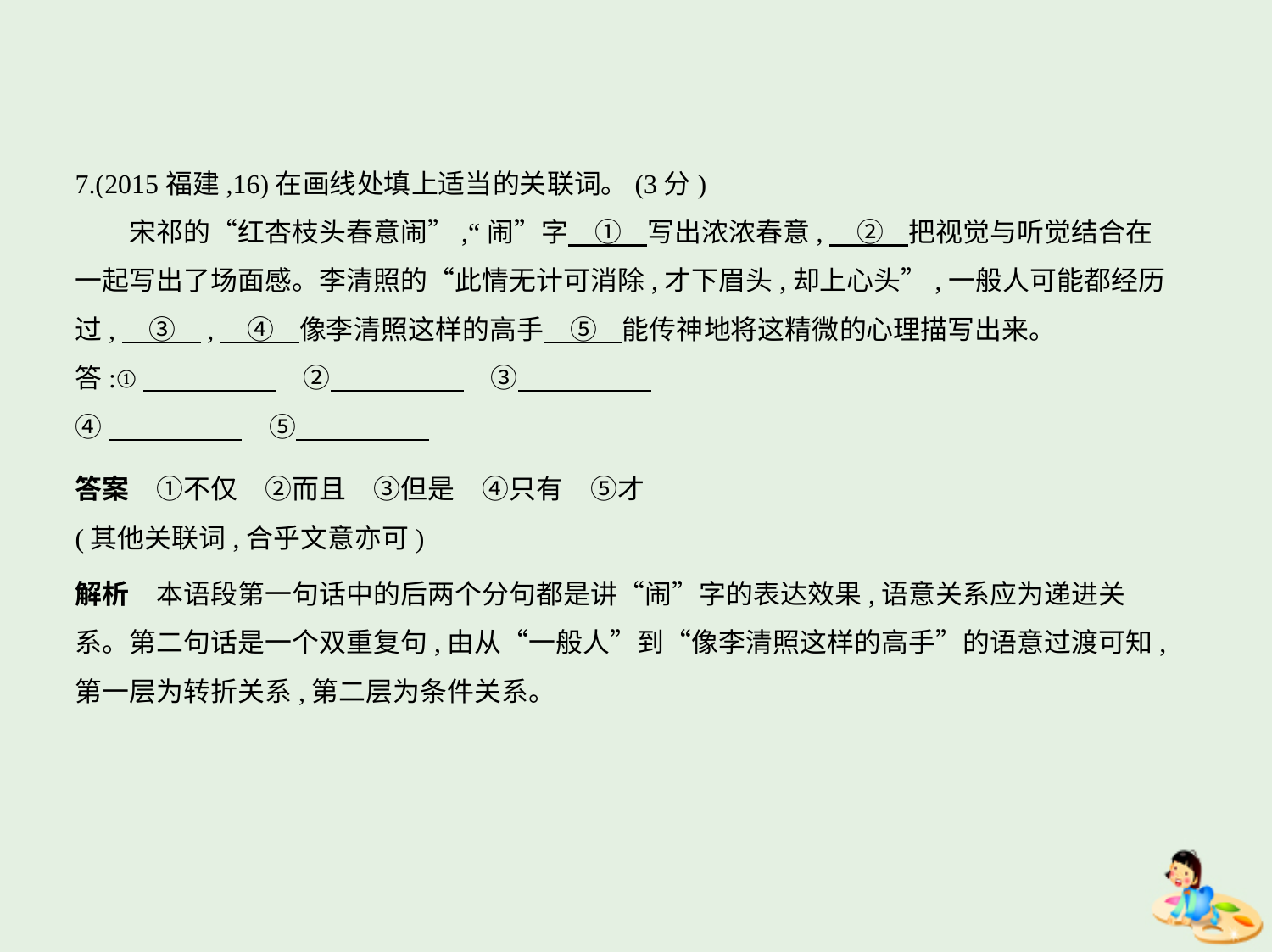

7.(2015福建,16)在画线处填上适当的关联词。(3分)
　　宋祁的“红杏枝头春意闹”,“闹”字　①    写出浓浓春意,　②    把视觉与听觉结合在
一起写出了场面感。李清照的“此情无计可消除,才下眉头,却上心头”,一般人可能都经历
过,　③    ,　④    像李清照这样的高手　⑤    能传神地将这精微的心理描写出来。
答:①　　　　    　②　　　　    　③
④　　　　    　⑤
答案　①不仅　②而且　③但是　④只有　⑤才
(其他关联词,合乎文意亦可)
解析　本语段第一句话中的后两个分句都是讲“闹”字的表达效果,语意关系应为递进关
系。第二句话是一个双重复句,由从“一般人”到“像李清照这样的高手”的语意过渡可知,
第一层为转折关系,第二层为条件关系。